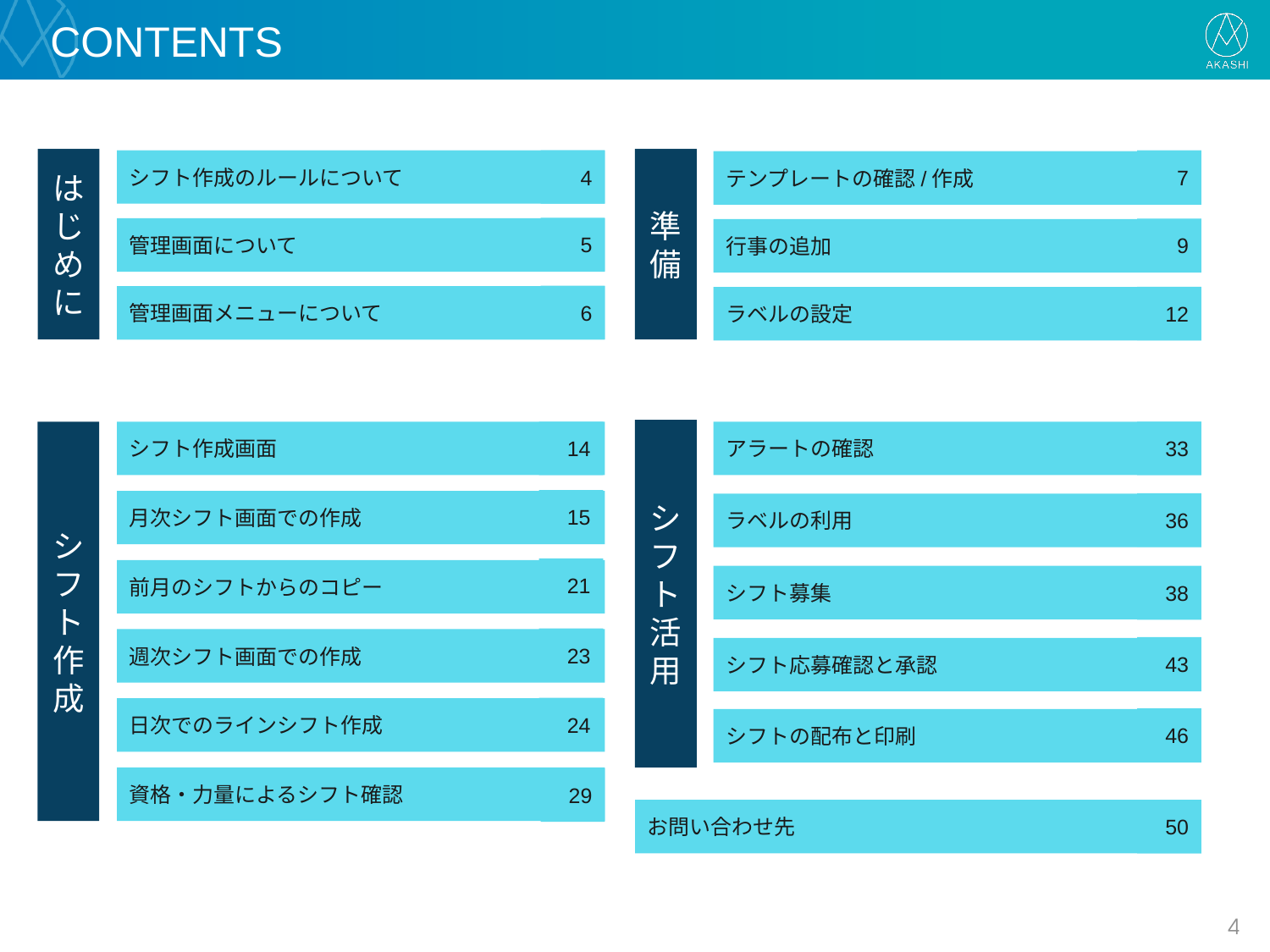

# CONTENTS
準備
はじめに
シフト作成のルールについて
4
7
テンプレートの確認/作成
5
管理画面について
9
行事の追加
6
管理画面メニューについて
12
ラベルの設定
シフト
活用
33
シフト
作成
14
アラートの確認
シフト作成画面
15
月次シフト画面での作成
36
ラベルの利用
21
前月のシフトからのコピー
シフト募集
38
23
週次シフト画面での作成
43
シフト応募確認と承認
24
日次でのラインシフト作成
46
シフトの配布と印刷
資格・力量によるシフト確認
29
50
お問い合わせ先
4